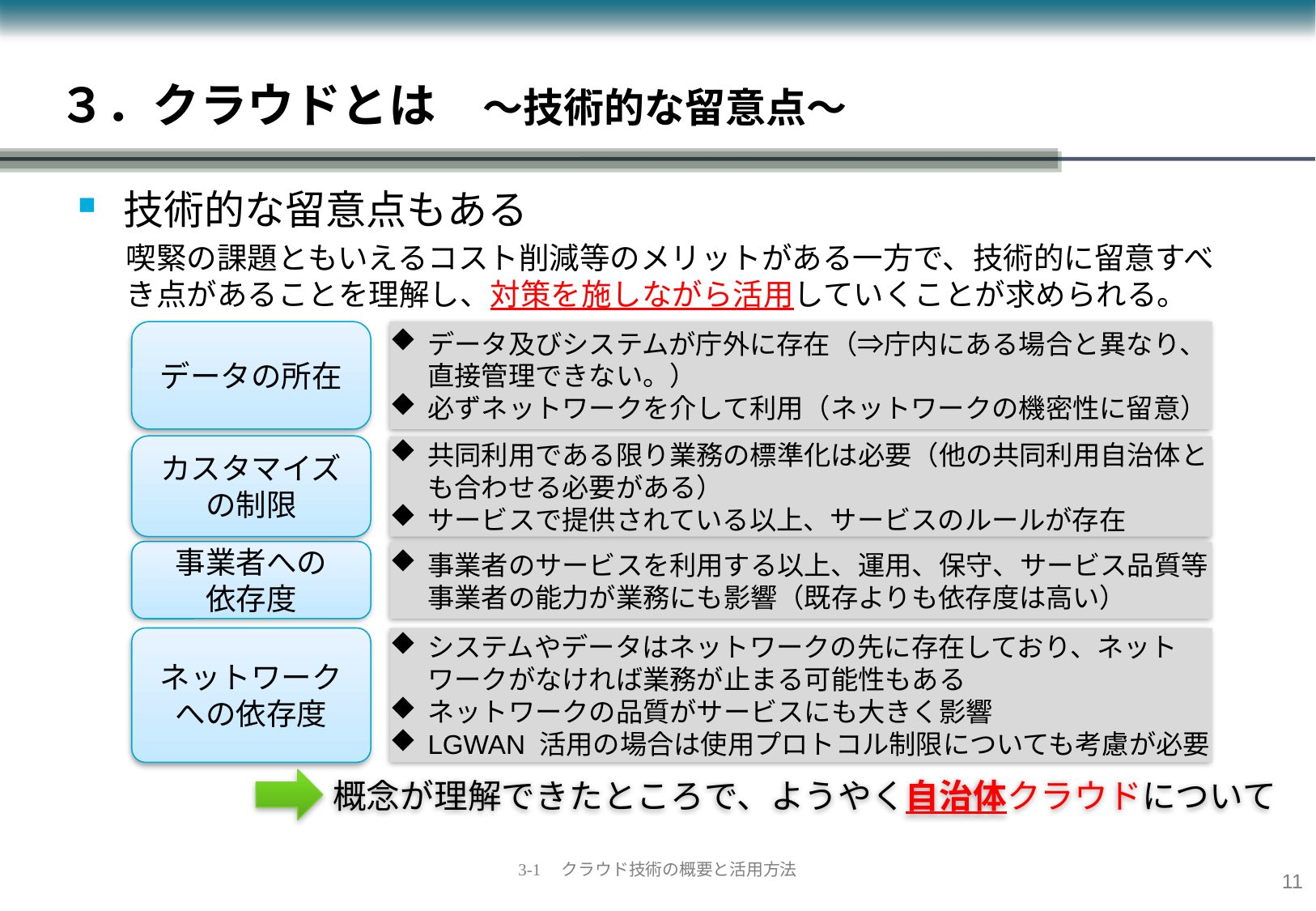

# ３．クラウドとは　～技術的な留意点～
技術的な留意点もある
喫緊の課題ともいえるコスト削減等のメリットがある一方で、技術的に留意すべき点があることを理解し、対策を施しながら活用していくことが求められる。
データの所在
データ及びシステムが庁外に存在（⇒庁内にある場合と異なり、直接管理できない。）
必ずネットワークを介して利用（ネットワークの機密性に留意）
カスタマイズの制限
共同利用である限り業務の標準化は必要（他の共同利用自治体とも合わせる必要がある）
サービスで提供されている以上、サービスのルールが存在
事業者への
依存度
事業者のサービスを利用する以上、運用、保守、サービス品質等事業者の能力が業務にも影響（既存よりも依存度は高い）
ネットワークへの依存度
システムやデータはネットワークの先に存在しており、ネットワークがなければ業務が止まる可能性もある
ネットワークの品質がサービスにも大きく影響
LGWAN 活用の場合は使用プロトコル制限についても考慮が必要
概念が理解できたところで、ようやく自治体クラウドについて

11
3-1　クラウド技術の概要と活用方法